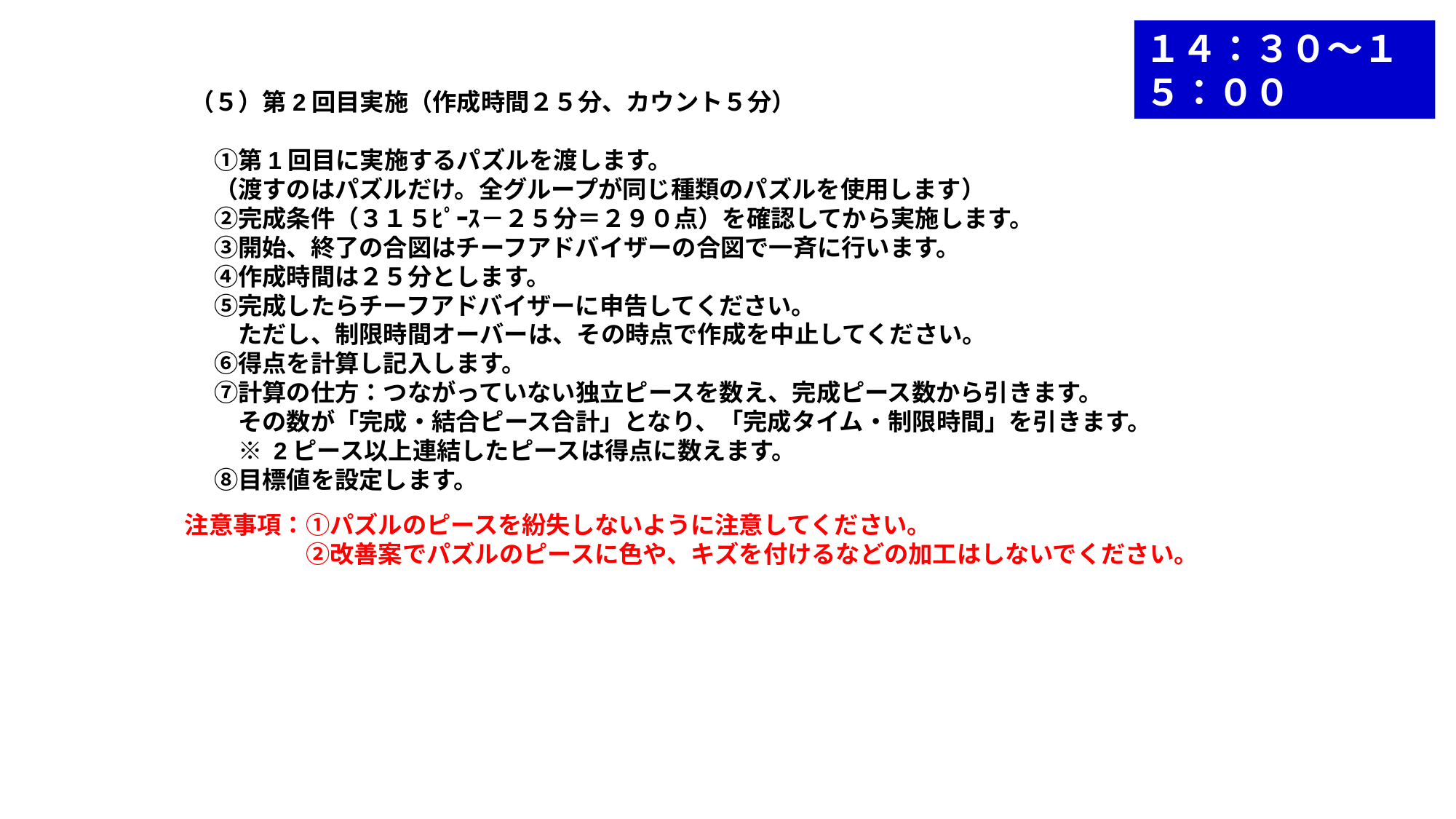

１４：３０～１５：００
（５）第2回目実施（作成時間２５分、カウント５分）

　①第1回目に実施するパズルを渡します。
　（渡すのはパズルだけ。全グループが同じ種類のパズルを使用します）
　②完成条件（３１５ﾋﾟｰｽ－２５分＝２９０点）を確認してから実施します。
　③開始、終了の合図はチーフアドバイザーの合図で一斉に行います。
　④作成時間は２５分とします。
　⑤完成したらチーフアドバイザーに申告してください。
　　ただし、制限時間オーバーは、その時点で作成を中止してください。
　⑥得点を計算し記入します。
　⑦計算の仕方：つながっていない独立ピースを数え、完成ピース数から引きます。
　　その数が「完成・結合ピース合計」となり、「完成タイム・制限時間」を引きます。
　　※ 2ピース以上連結したピースは得点に数えます。
　⑧目標値を設定します。
注意事項：①パズルのピースを紛失しないように注意してください。
　　　　　②改善案でパズルのピースに色や、キズを付けるなどの加工はしないでください。